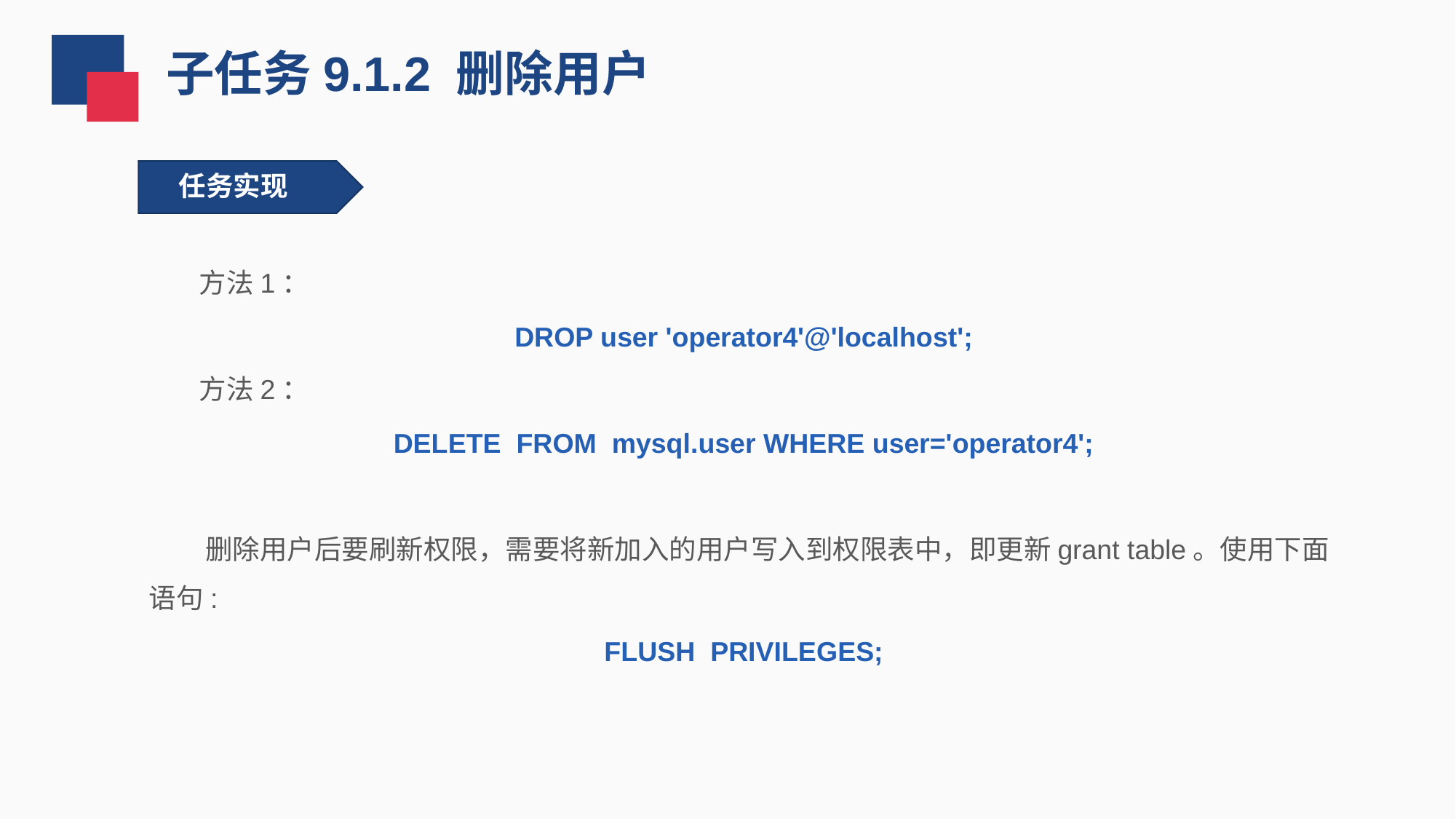

子任务9.1.2 删除用户

任务实现
       方法1：
DROP user 'operator4'@'localhost';
       方法2：
DELETE  FROM  mysql.user WHERE user='operator4';

        删除用户后要刷新权限，需要将新加入的用户写入到权限表中，即更新grant table。使用下面语句:
FLUSH  PRIVILEGES;